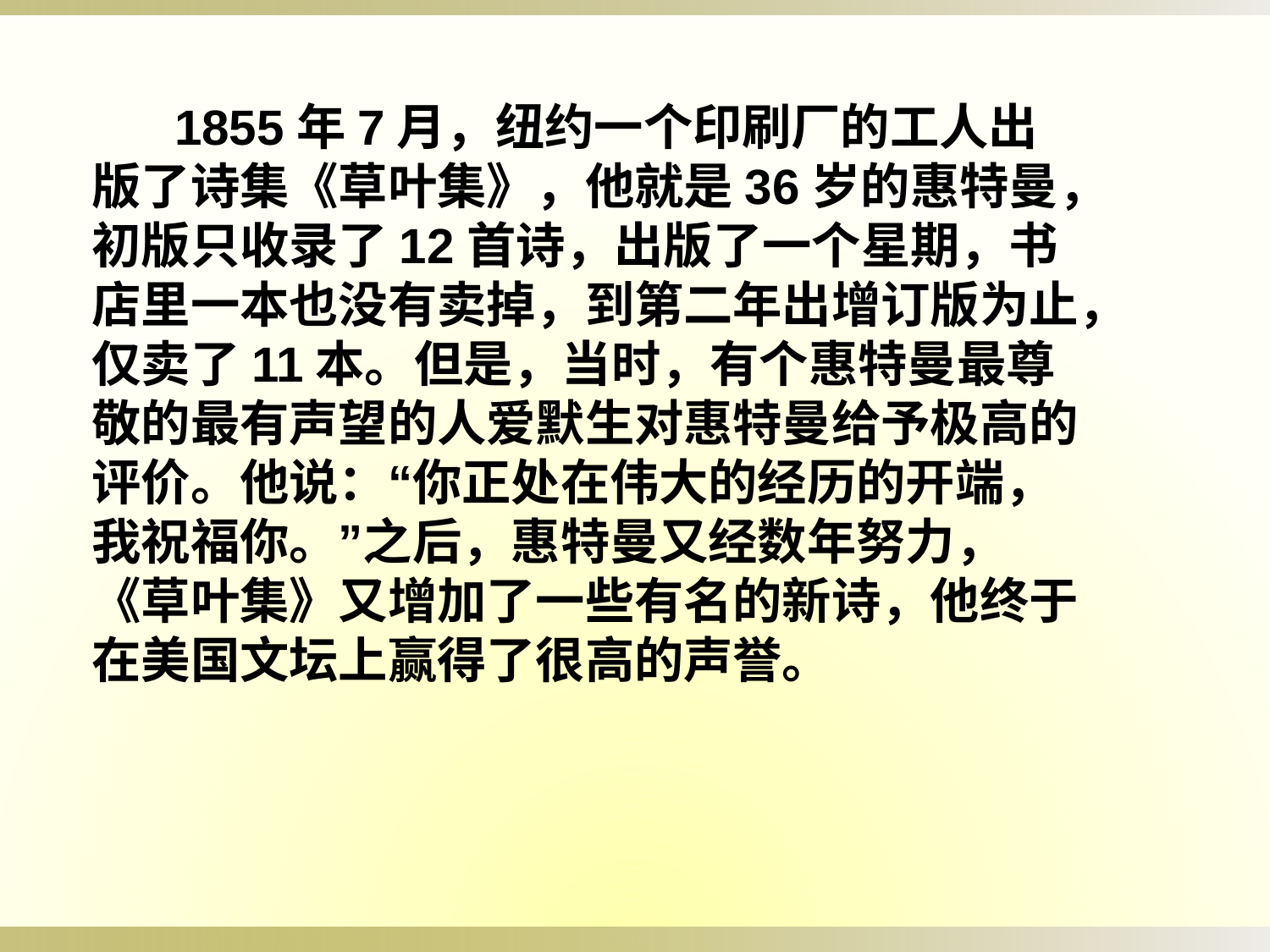

1855年7月，纽约一个印刷厂的工人出版了诗集《草叶集》，他就是36岁的惠特曼，初版只收录了12首诗，出版了一个星期，书店里一本也没有卖掉，到第二年出增订版为止，仅卖了11本。但是，当时，有个惠特曼最尊敬的最有声望的人爱默生对惠特曼给予极高的评价。他说：“你正处在伟大的经历的开端，我祝福你。”之后，惠特曼又经数年努力，《草叶集》又增加了一些有名的新诗，他终于在美国文坛上赢得了很高的声誉。